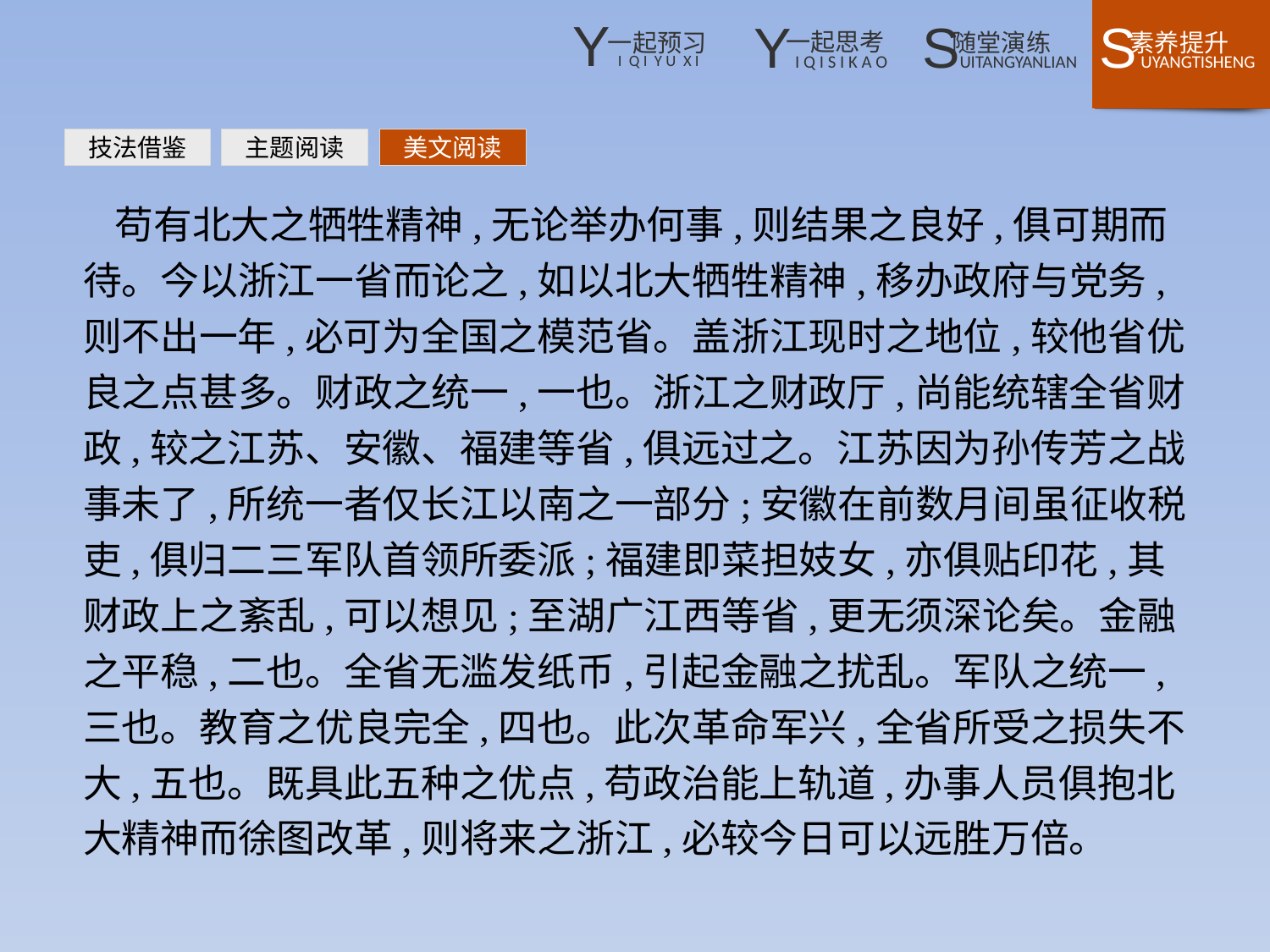

技法借鉴
主题阅读
美文阅读
苟有北大之牺牲精神,无论举办何事,则结果之良好,俱可期而待。今以浙江一省而论之,如以北大牺牲精神,移办政府与党务,则不出一年,必可为全国之模范省。盖浙江现时之地位,较他省优良之点甚多。财政之统一,一也。浙江之财政厅,尚能统辖全省财政,较之江苏、安徽、福建等省,俱远过之。江苏因为孙传芳之战事未了,所统一者仅长江以南之一部分;安徽在前数月间虽征收税吏,俱归二三军队首领所委派;福建即菜担妓女,亦俱贴印花,其财政上之紊乱,可以想见;至湖广江西等省,更无须深论矣。金融之平稳,二也。全省无滥发纸币,引起金融之扰乱。军队之统一,三也。教育之优良完全,四也。此次革命军兴,全省所受之损失不大,五也。既具此五种之优点,苟政治能上轨道,办事人员俱抱北大精神而徐图改革,则将来之浙江,必较今日可以远胜万倍。